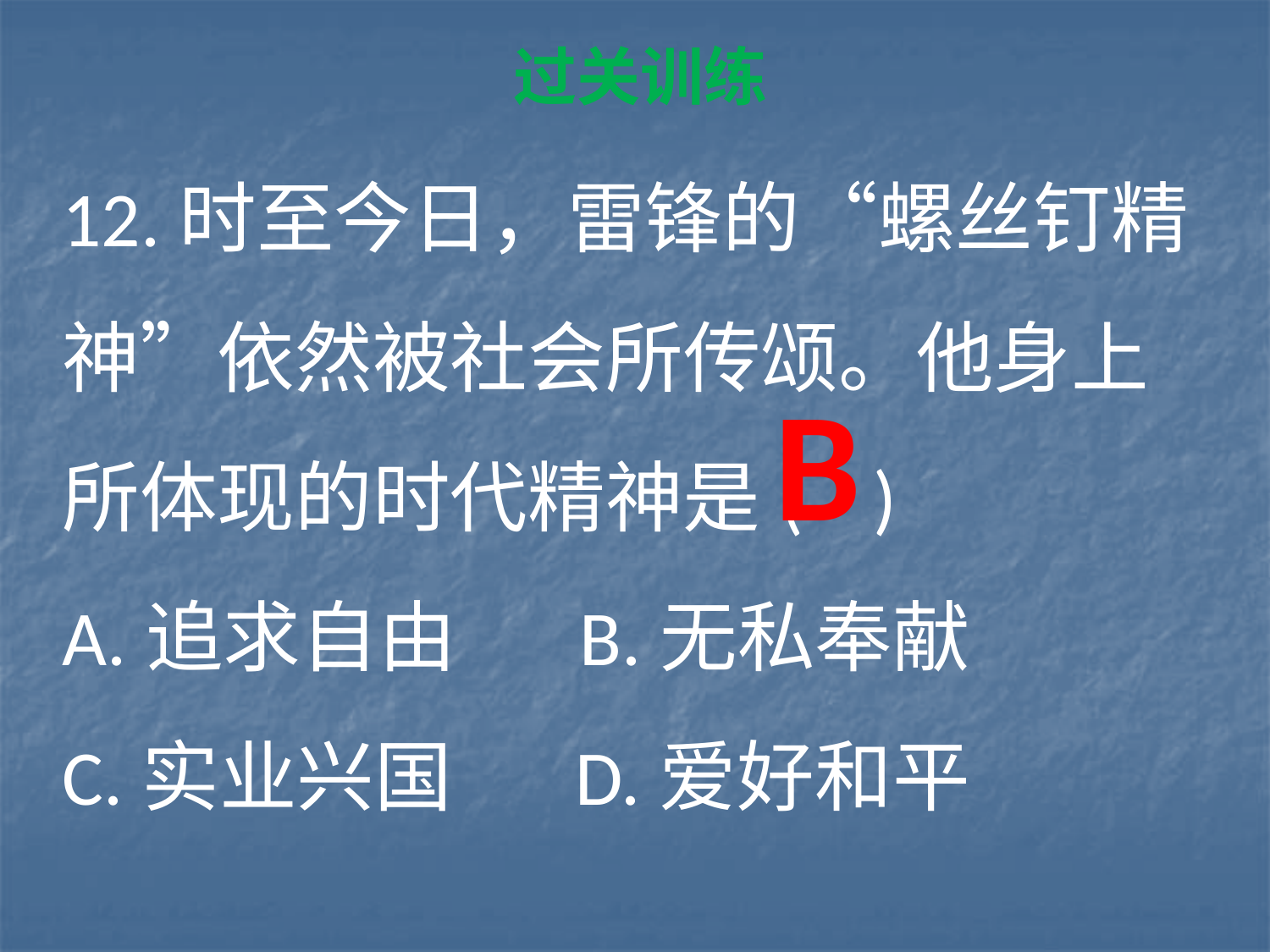

过关训练
12.时至今日，雷锋的“螺丝钉精神”依然被社会所传颂。他身上所体现的时代精神是(    )
A.追求自由      B.无私奉献
C.实业兴国      D.爱好和平
B